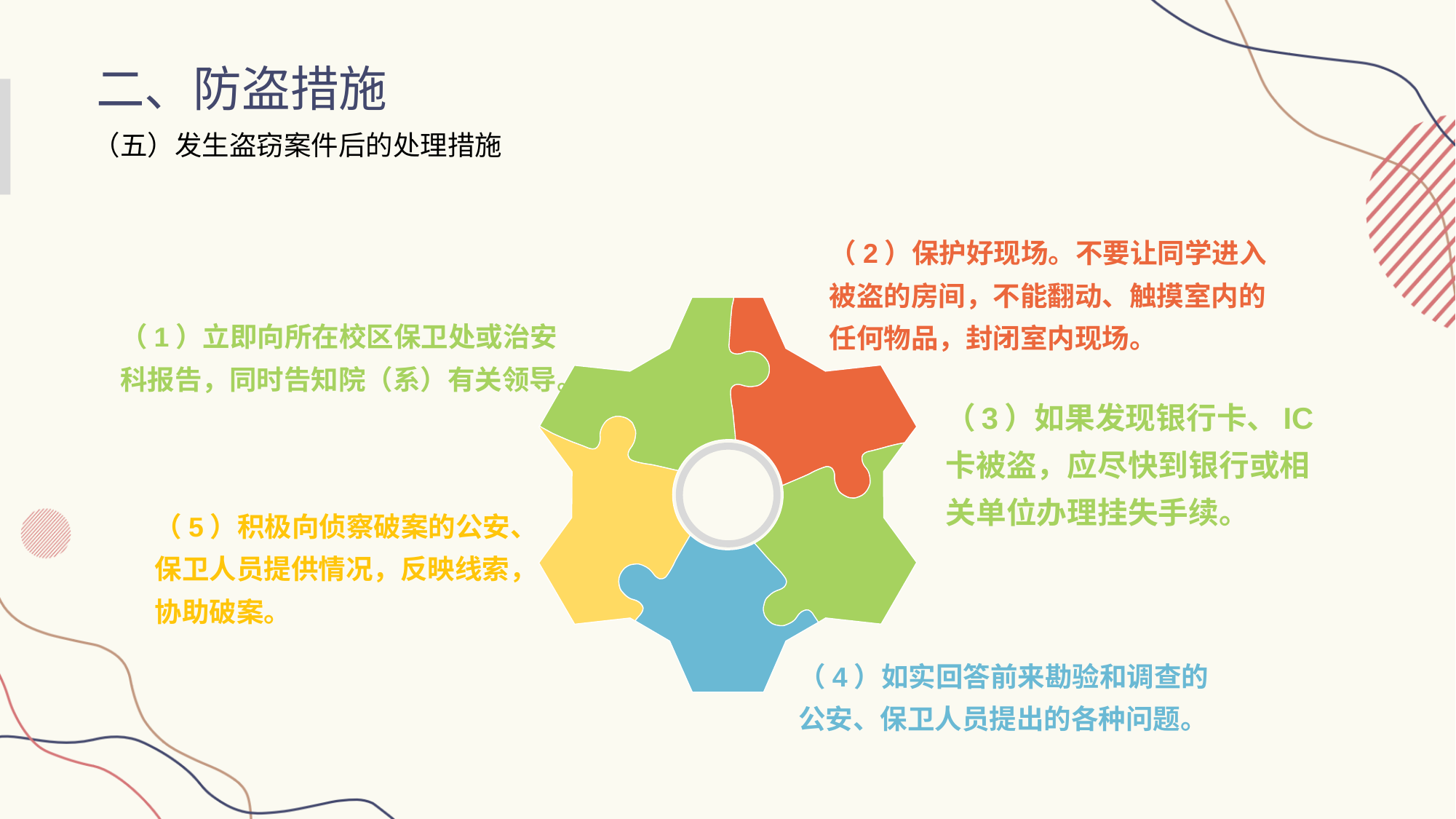

二、防盗措施

（五）发生盗窃案件后的处理措施
（2）保护好现场。不要让同学进入被盗的房间，不能翻动、触摸室内的任何物品，封闭室内现场。

（1）立即向所在校区保卫处或治安科报告，同时告知院（系）有关领导。
（3）如果发现银行卡、IC 卡被盗，应尽快到银行或相关单位办理挂失手续。

（5）积极向侦察破案的公安、保卫人员提供情况，反映线索，协助破案。

（4）如实回答前来勘验和调查的公安、保卫人员提出的各种问题。